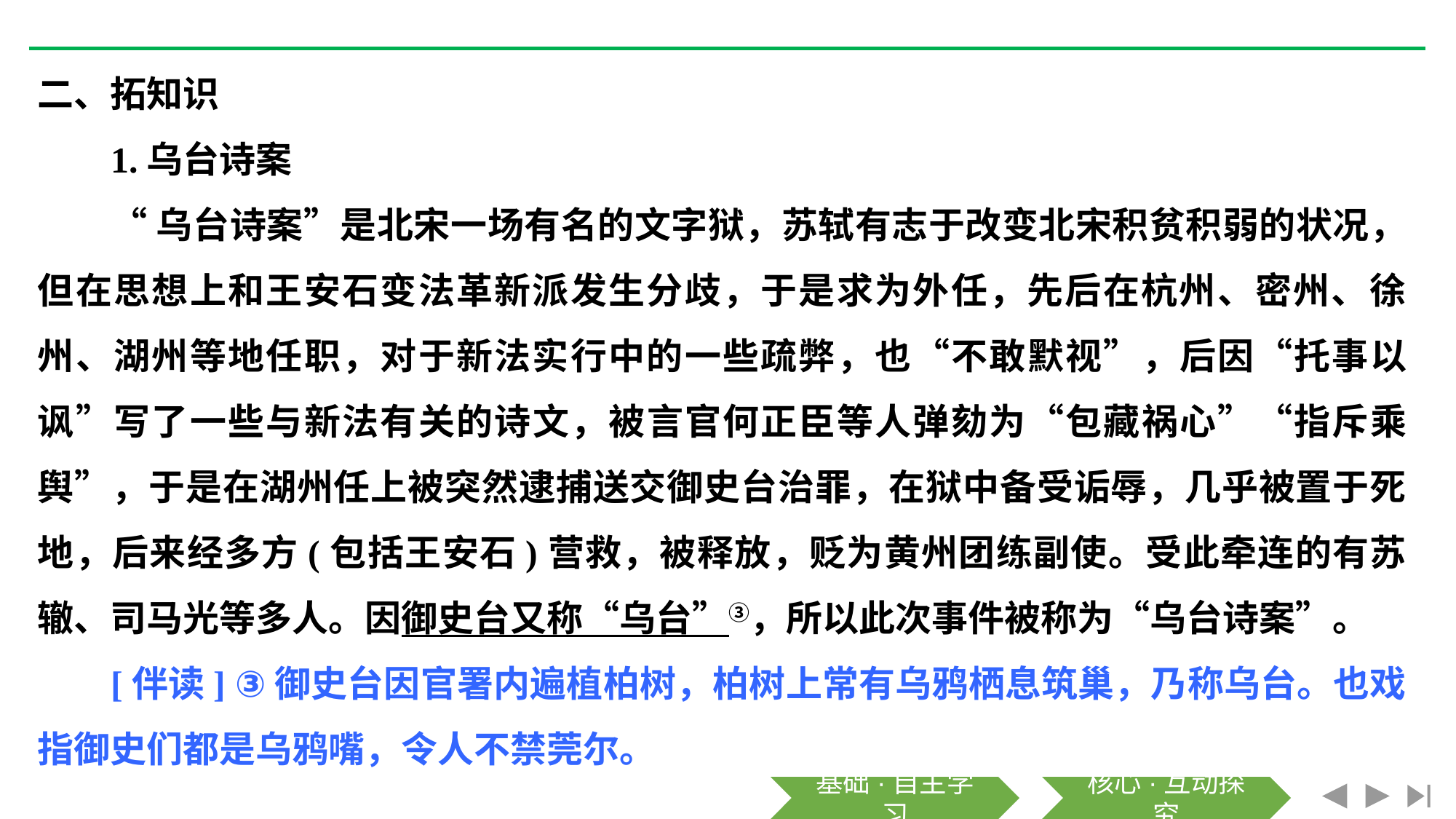

二、拓知识
1.乌台诗案
“乌台诗案”是北宋一场有名的文字狱，苏轼有志于改变北宋积贫积弱的状况，但在思想上和王安石变法革新派发生分歧，于是求为外任，先后在杭州、密州、徐州、湖州等地任职，对于新法实行中的一些疏弊，也“不敢默视”，后因“托事以讽”写了一些与新法有关的诗文，被言官何正臣等人弹劾为“包藏祸心”“指斥乘舆”，于是在湖州任上被突然逮捕送交御史台治罪，在狱中备受诟辱，几乎被置于死地，后来经多方(包括王安石)营救，被释放，贬为黄州团练副使。受此牵连的有苏辙、司马光等多人。因御史台又称“乌台”③，所以此次事件被称为“乌台诗案”。
[伴读] ③御史台因官署内遍植柏树，柏树上常有乌鸦栖息筑巢，乃称乌台。也戏指御史们都是乌鸦嘴，令人不禁莞尔。